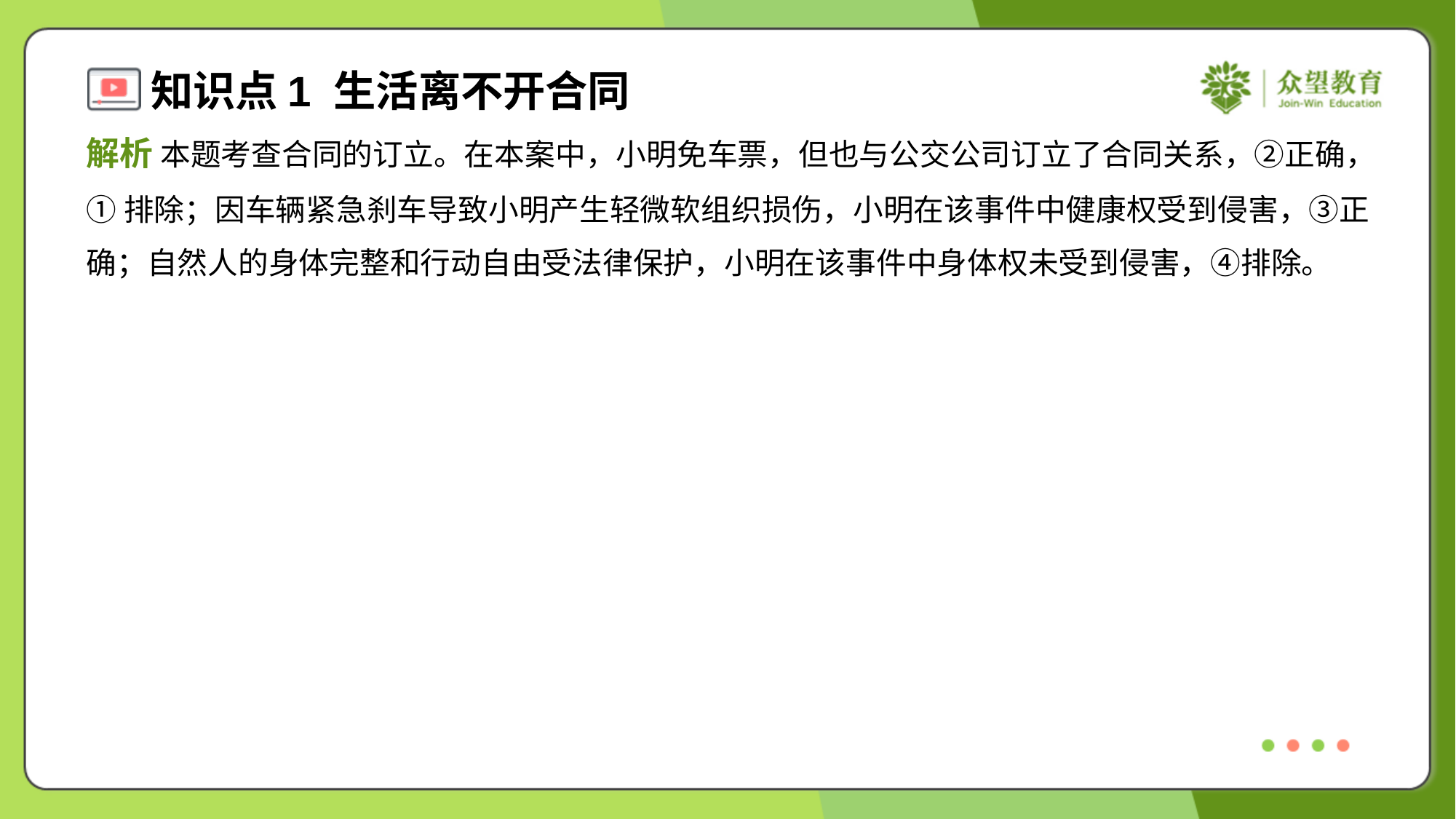

解析 本题考查合同的订立。在本案中，小明免车票，但也与公交公司订立了合同关系，②正确，
①排除；因车辆紧急刹车导致小明产生轻微软组织损伤，小明在该事件中健康权受到侵害，③正
确；自然人的身体完整和行动自由受法律保护，小明在该事件中身体权未受到侵害，④排除。